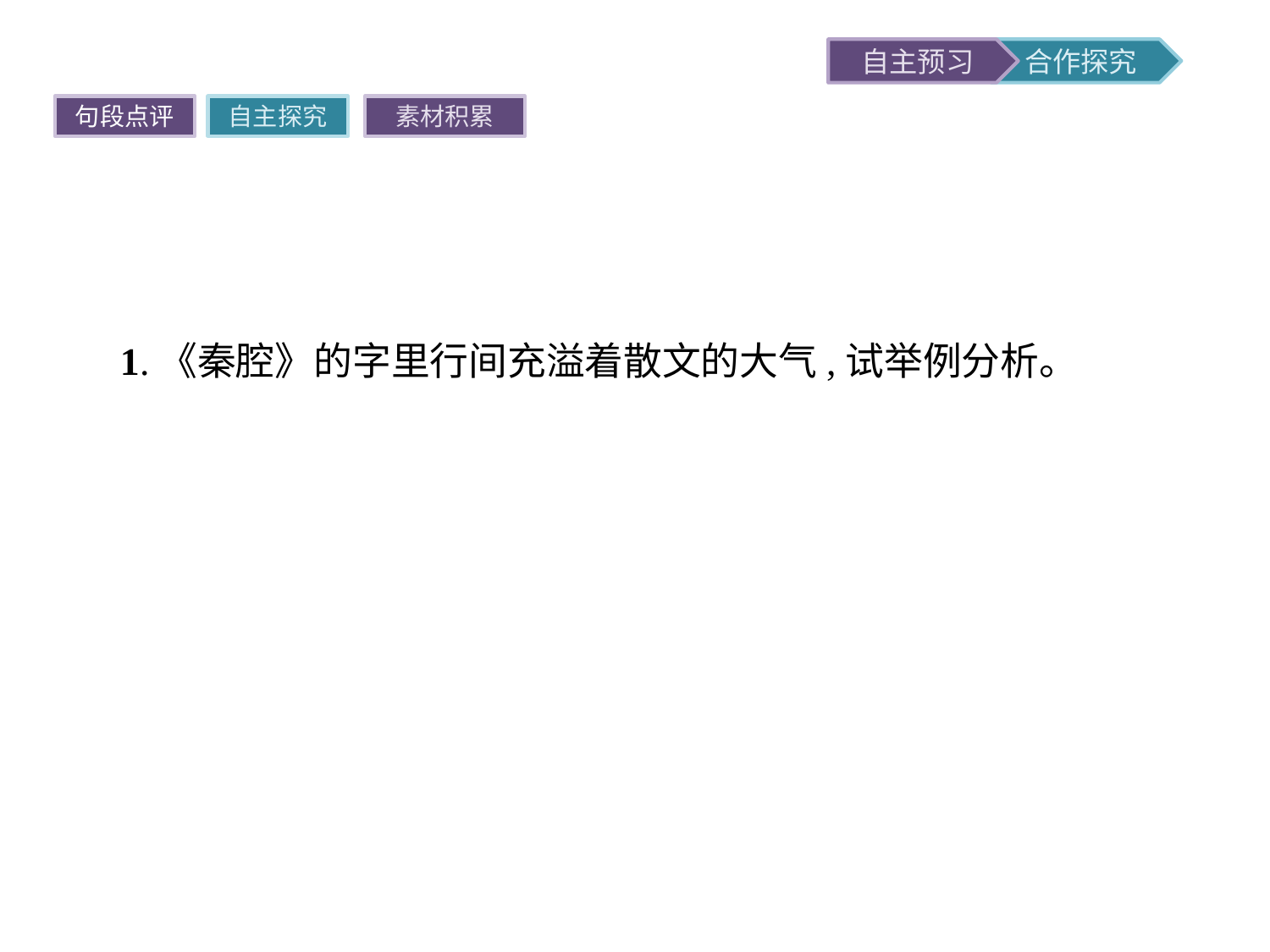

句段点评
自主探究
素材积累
1.《秦腔》的字里行间充溢着散文的大气,试举例分析。
提示如作者写自己听到土屋的窗口飘出几声雄壮的秦腔叫板,由于这一情景置放在“天幕下一个一个山包一样隆起的十三个朝代帝王的陵墓”这样的背景下,便使得飘出的秦腔充满了苍凉和厚重的历史感,难怪作者有感而发:“猛然发现了自己心胸中一股强硬的气魄随同着胳膊上的肌肉疙瘩一起产生了。”